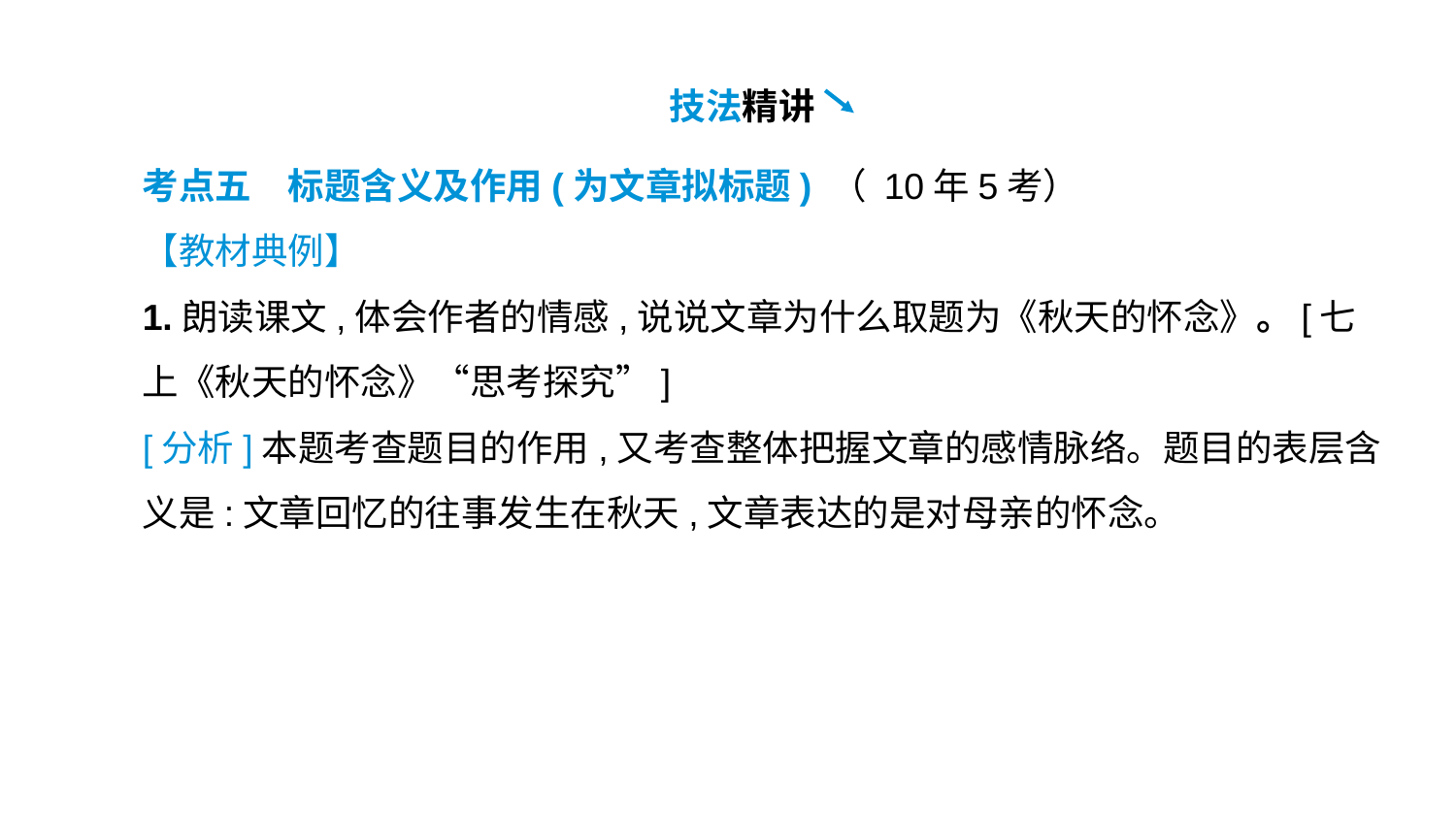

技法精讲
考点五　标题含义及作用(为文章拟标题) （ 10年5考）
【教材典例】
1.朗读课文,体会作者的情感,说说文章为什么取题为《秋天的怀念》。[七上《秋天的怀念》“思考探究”]
[分析]本题考查题目的作用,又考查整体把握文章的感情脉络。题目的表层含义是:文章回忆的往事发生在秋天,文章表达的是对母亲的怀念。